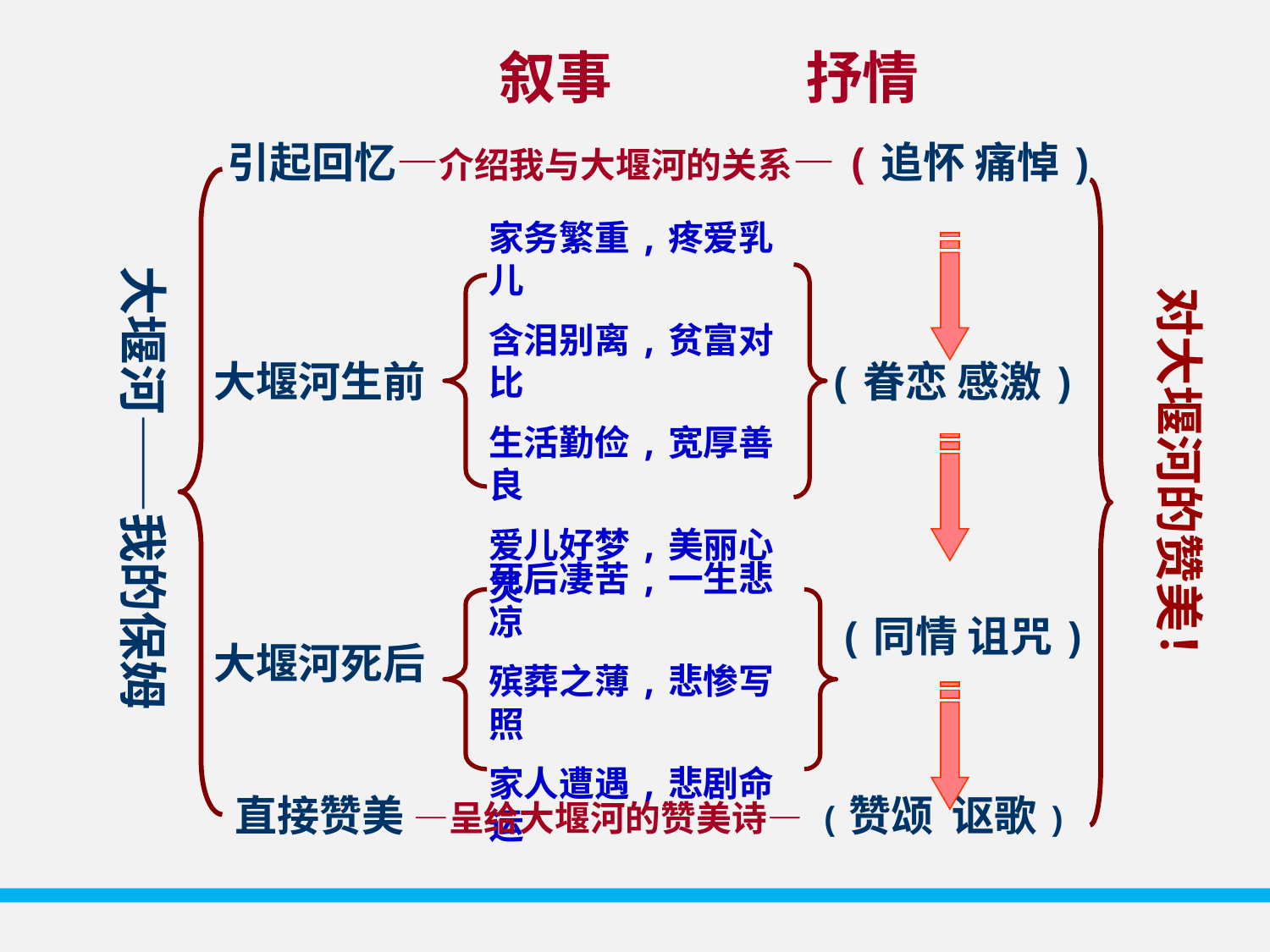

叙事
抒情
引起回忆—介绍我与大堰河的关系—(追怀 痛悼)

家务繁重,疼爱乳儿
含泪别离,贫富对比
生活勤俭,宽厚善良
爱儿好梦,美丽心灵
大堰河——我的保姆

对大堰河的赞美！

大堰河生前
(眷恋 感激)

死后凄苦,一生悲凉
殡葬之薄,悲惨写照
家人遭遇,悲剧命运

(同情 诅咒)
大堰河死后

直接赞美 —呈给大堰河的赞美诗— (赞颂  讴歌)